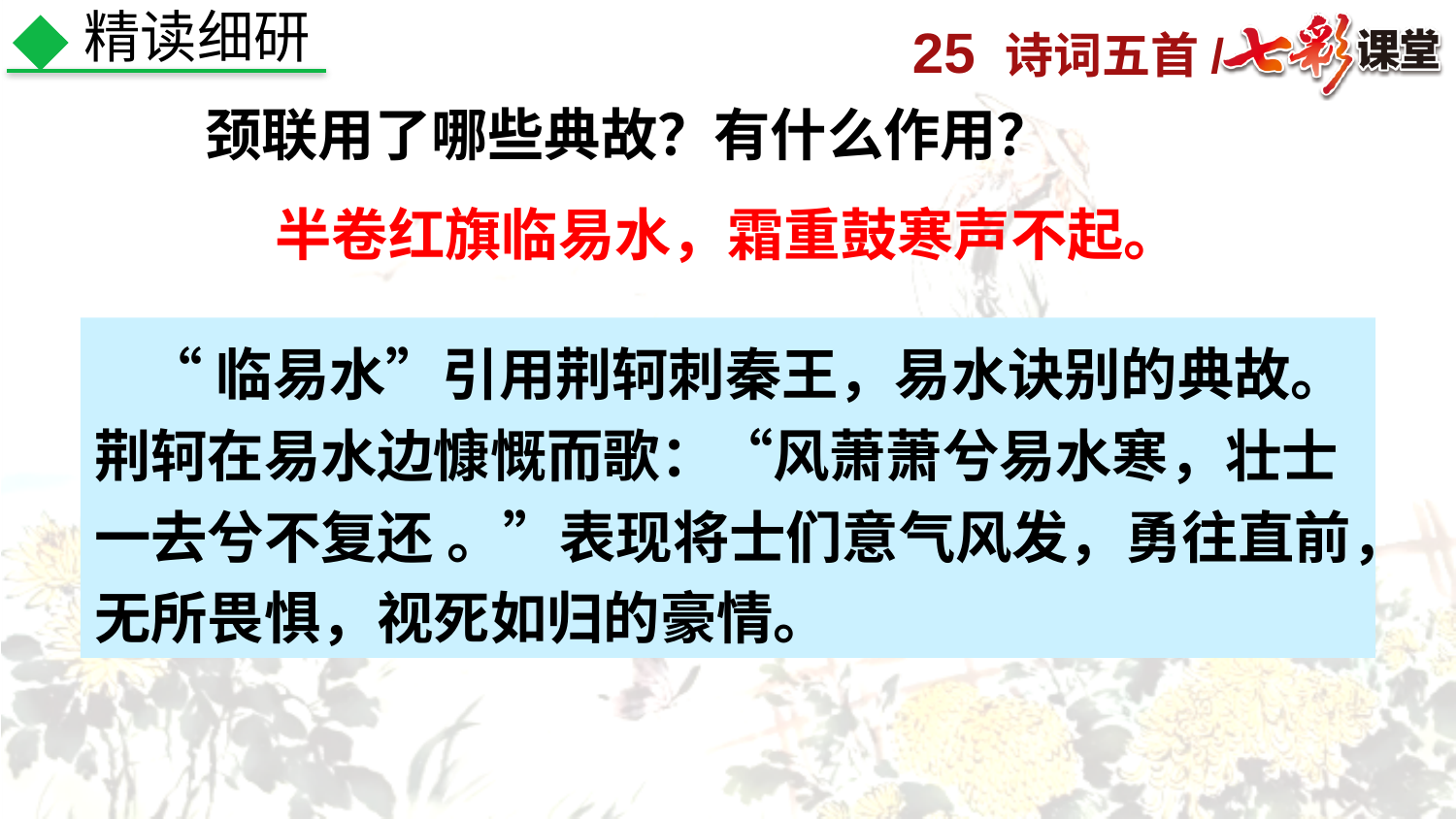

精读细研

颈联用了哪些典故？有什么作用？
半卷红旗临易水，霜重鼓寒声不起。
    “临易水”引用荆轲刺秦王，易水诀别的典故。荆轲在易水边慷慨而歌：“风萧萧兮易水寒，壮士一去兮不复还 。”表现将士们意气风发，勇往直前，无所畏惧，视死如归的豪情。